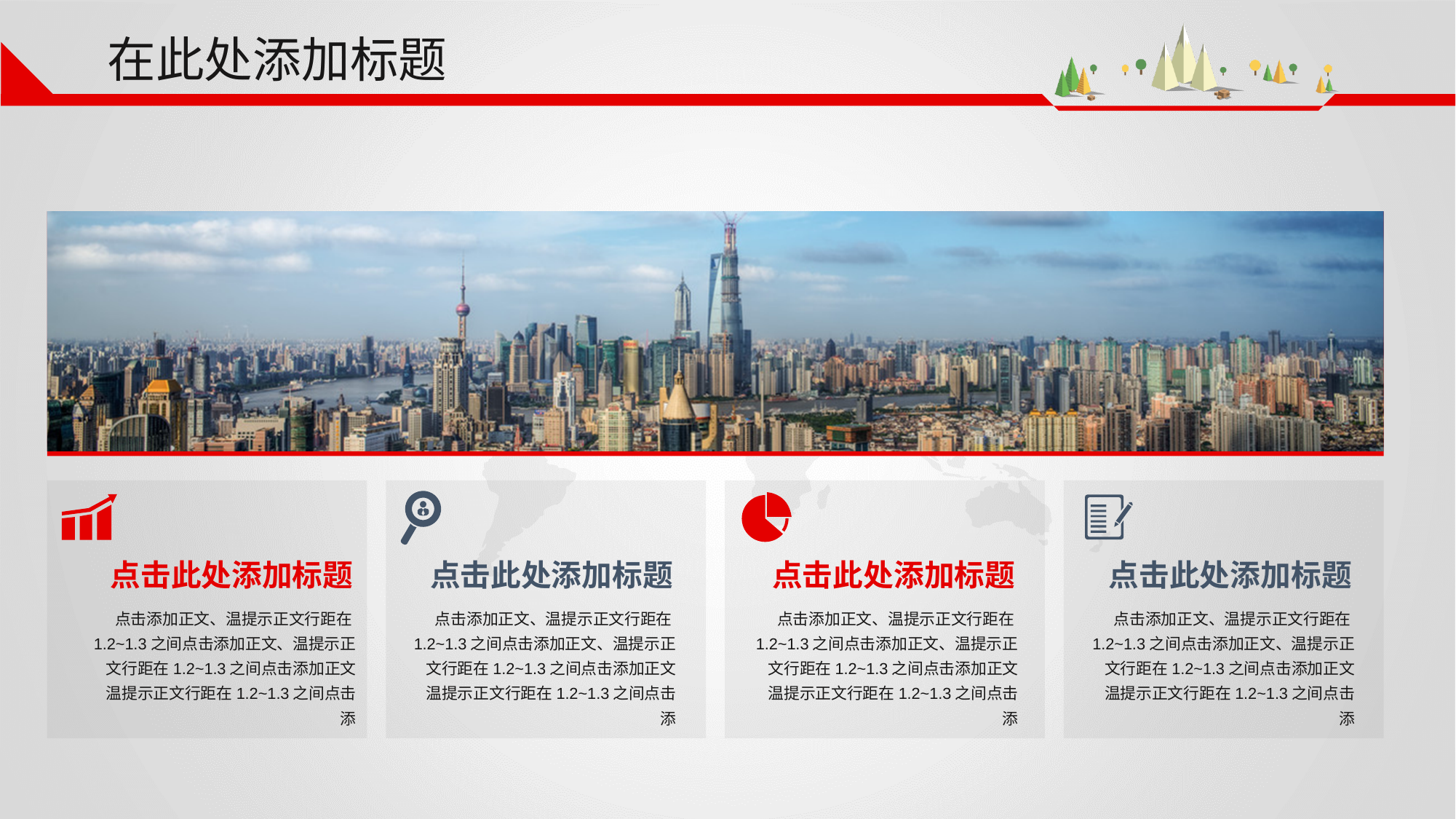

在此处添加标题

点击此处添加标题
点击此处添加标题
点击此处添加标题
点击此处添加标题
点击添加正文、温提示正文行距在1.2~1.3之间点击添加正文、温提示正文行距在1.2~1.3之间点击添加正文温提示正文行距在1.2~1.3之间点击添
点击添加正文、温提示正文行距在1.2~1.3之间点击添加正文、温提示正文行距在1.2~1.3之间点击添加正文温提示正文行距在1.2~1.3之间点击添
点击添加正文、温提示正文行距在1.2~1.3之间点击添加正文、温提示正文行距在1.2~1.3之间点击添加正文温提示正文行距在1.2~1.3之间点击添
点击添加正文、温提示正文行距在1.2~1.3之间点击添加正文、温提示正文行距在1.2~1.3之间点击添加正文温提示正文行距在1.2~1.3之间点击添